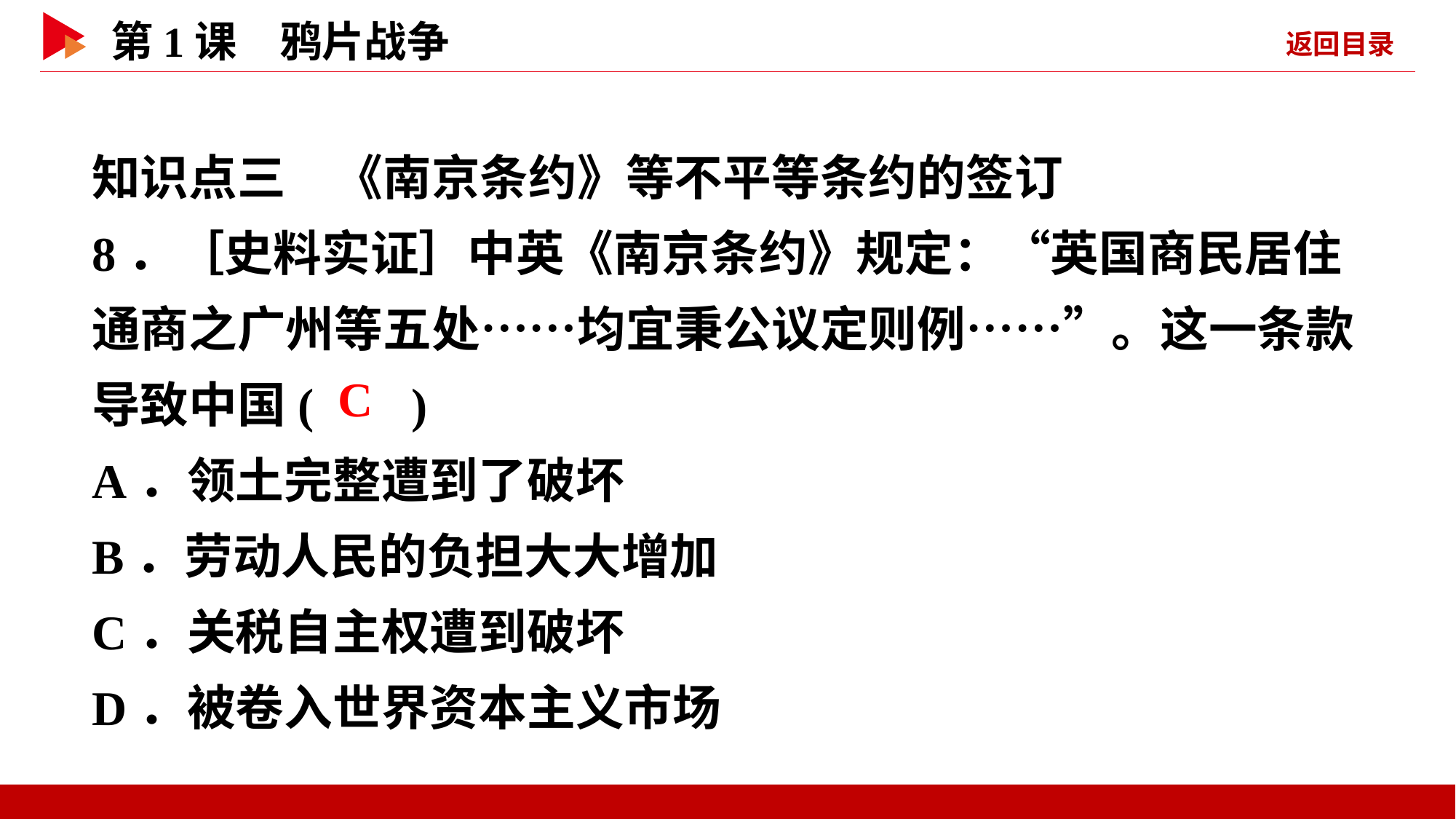

知识点三　《南京条约》等不平等条约的签订
8．［史料实证］中英《南京条约》规定：“英国商民居住通商之广州等五处……均宜秉公议定则例……”。这一条款导致中国(        )
A．领土完整遭到了破坏
B．劳动人民的负担大大增加
C．关税自主权遭到破坏
D．被卷入世界资本主义市场
   C